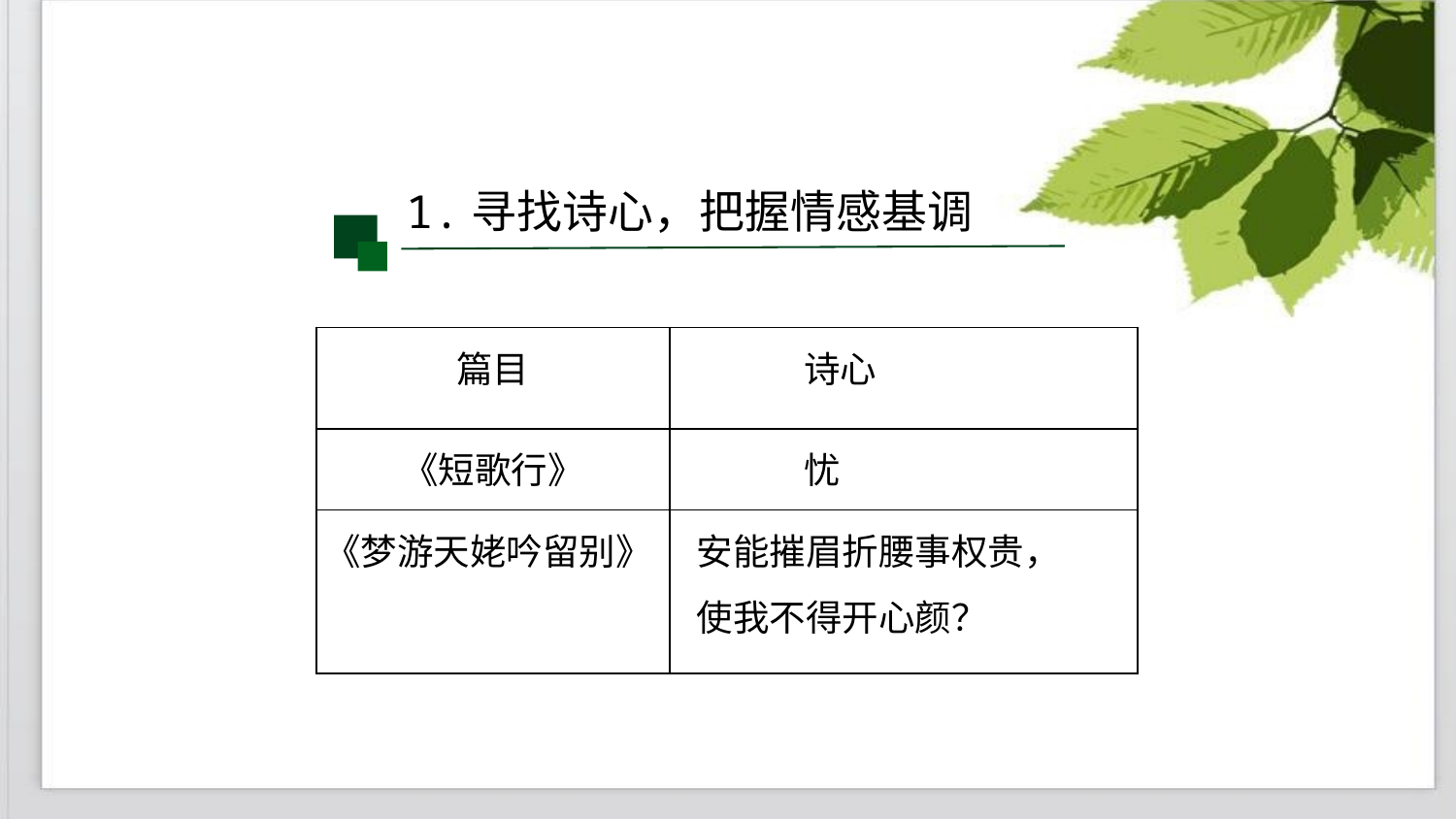

1.寻找诗心，把握情感基调

| 篇目 | 诗心 |
| --- | --- |
| 《短歌行》 | 忧 |
| 《梦游天姥吟留别》 | 安能摧眉折腰事权贵， 使我不得开心颜？ |